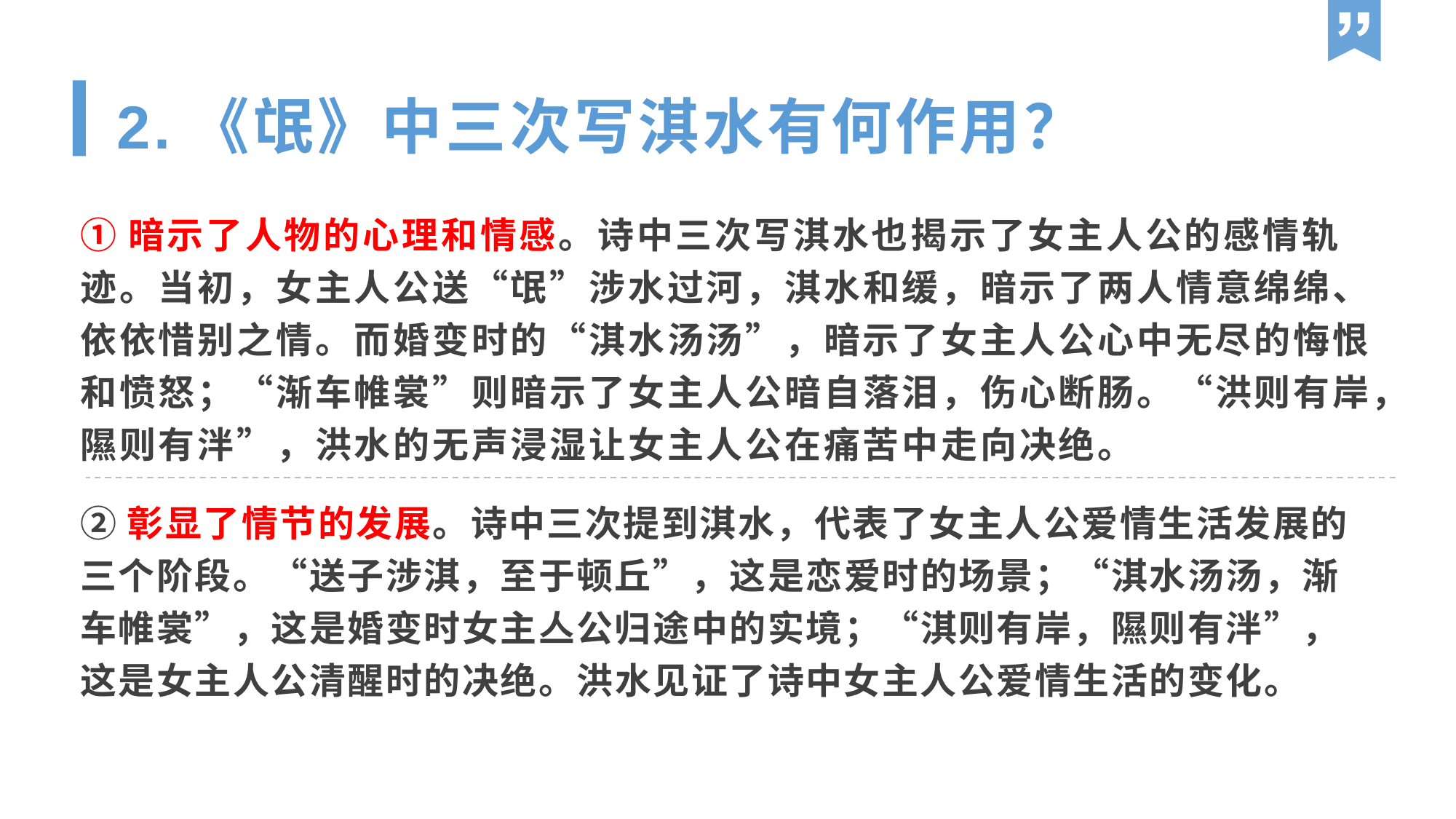

2.《氓》中三次写淇水有何作用？

①暗示了人物的心理和情感。诗中三次写淇水也揭示了女主人公的感情轨迹。当初，女主人公送“氓”涉水过河，淇水和缓，暗示了两人情意绵绵、依依惜别之情。而婚变时的“淇水汤汤”，暗示了女主人公心中无尽的悔恨和愤怒；“渐车帷裳”则暗示了女主人公暗自落泪，伤心断肠。“洪则有岸，隰则有泮”，洪水的无声浸湿让女主人公在痛苦中走向决绝。
②彰显了情节的发展。诗中三次提到淇水，代表了女主人公爱情生活发展的三个阶段。“送子涉淇，至于顿丘”，这是恋爱时的场景；“淇水汤汤，渐车帷裳”，这是婚变时女主亼公归途中的实境；“淇则有岸，隰则有泮”，这是女主人公清醒时的决绝。洪水见证了诗中女主人公爱情生活的变化。